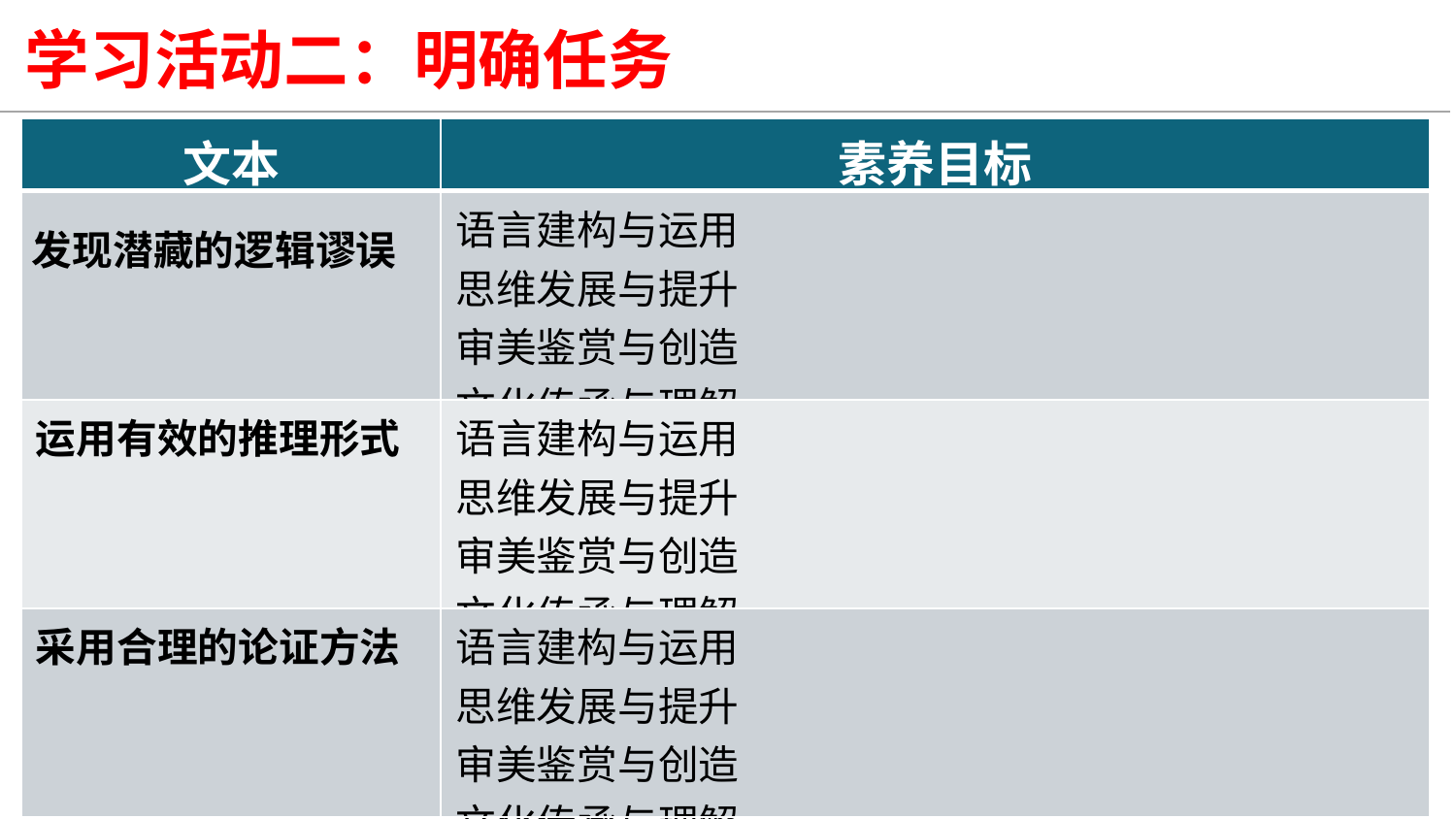

学习活动二：明确任务
| 文本 | 素养目标 |
| --- | --- |
| 发现潜藏的逻辑谬误 | 语言建构与运用 思维发展与提升 审美鉴赏与创造 文化传承与理解 |
| 运用有效的推理形式 | 语言建构与运用 思维发展与提升 审美鉴赏与创造 文化传承与理解 |
| 采用合理的论证方法 | 语言建构与运用 思维发展与提升 审美鉴赏与创造 文化传承与理解 |